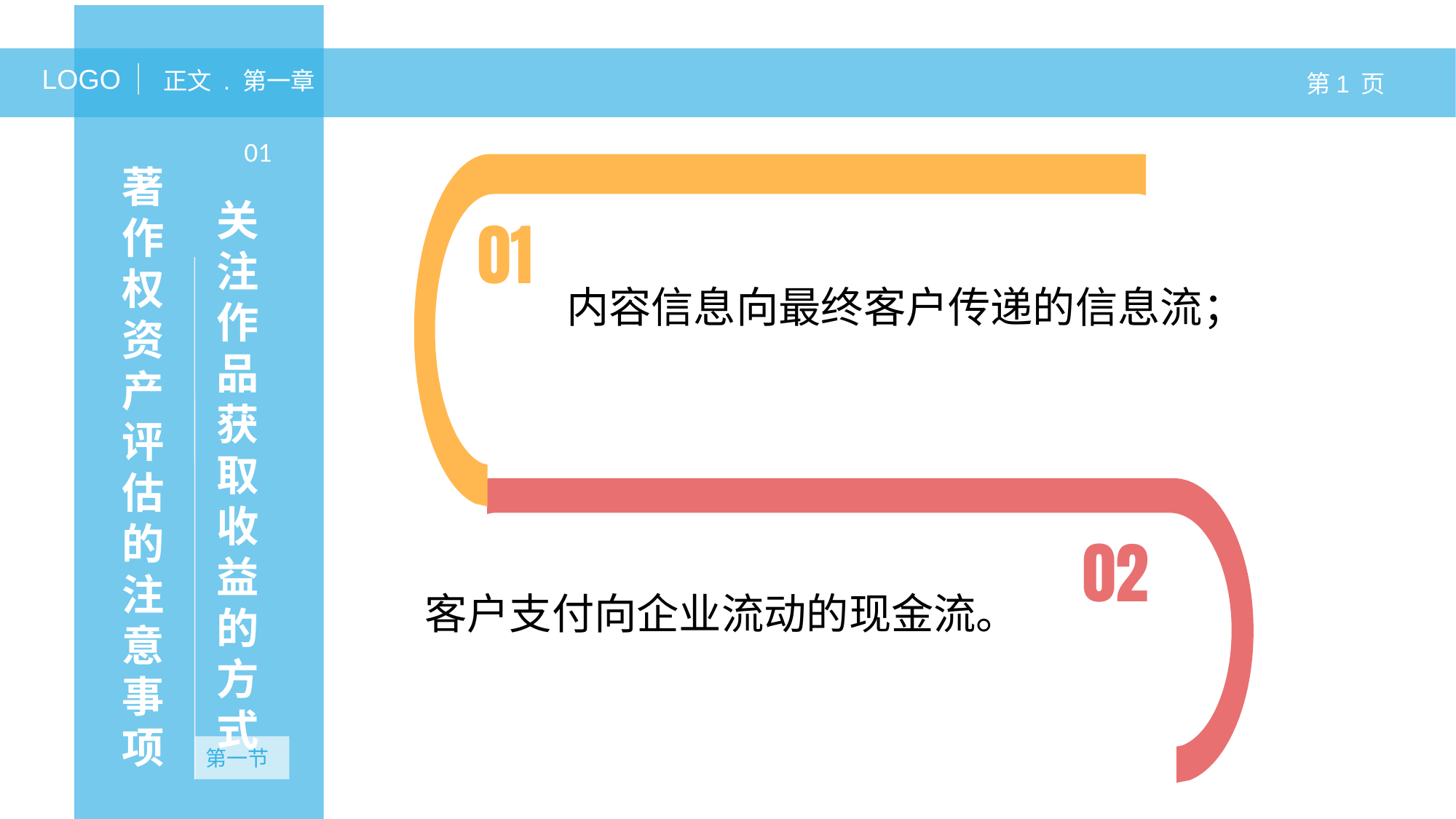

LOGO
正文 . 第一章

第1 页
01
著作权资产评估的注意事项

关注作品获取收益的方式
01
内容信息向最终客户传递的信息流；

01
内容说明
内容说明

03
内容说明
内容说明

02
客户支付向企业流动的现金流。
第一节